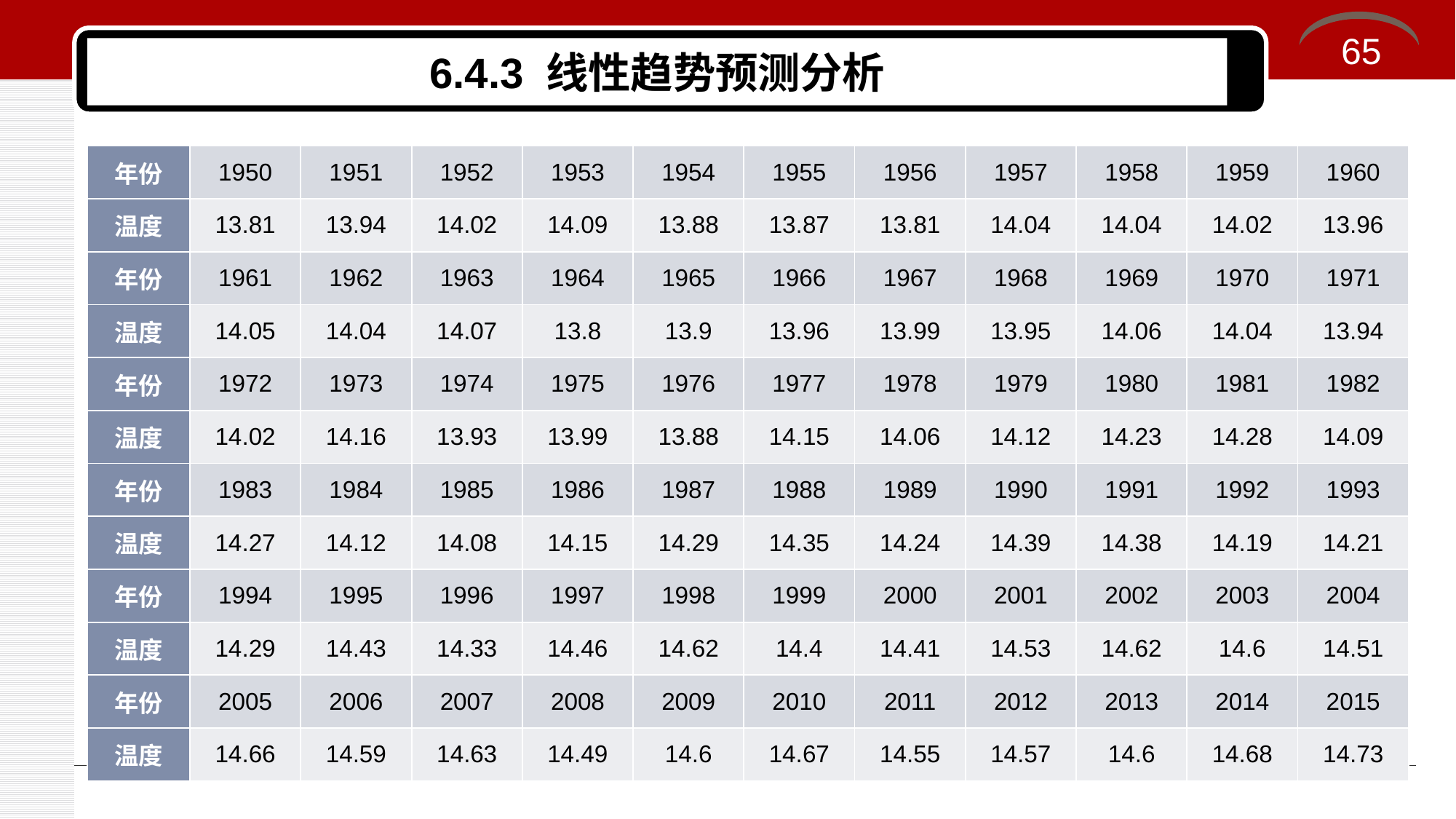

65
# 6.4.3 线性趋势预测分析
| 年份 | 1950 | 1951 | 1952 | 1953 | 1954 | 1955 | 1956 | 1957 | 1958 | 1959 | 1960 |
| --- | --- | --- | --- | --- | --- | --- | --- | --- | --- | --- | --- |
| 温度 | 13.81 | 13.94 | 14.02 | 14.09 | 13.88 | 13.87 | 13.81 | 14.04 | 14.04 | 14.02 | 13.96 |
| 年份 | 1961 | 1962 | 1963 | 1964 | 1965 | 1966 | 1967 | 1968 | 1969 | 1970 | 1971 |
| 温度 | 14.05 | 14.04 | 14.07 | 13.8 | 13.9 | 13.96 | 13.99 | 13.95 | 14.06 | 14.04 | 13.94 |
| 年份 | 1972 | 1973 | 1974 | 1975 | 1976 | 1977 | 1978 | 1979 | 1980 | 1981 | 1982 |
| 温度 | 14.02 | 14.16 | 13.93 | 13.99 | 13.88 | 14.15 | 14.06 | 14.12 | 14.23 | 14.28 | 14.09 |
| 年份 | 1983 | 1984 | 1985 | 1986 | 1987 | 1988 | 1989 | 1990 | 1991 | 1992 | 1993 |
| 温度 | 14.27 | 14.12 | 14.08 | 14.15 | 14.29 | 14.35 | 14.24 | 14.39 | 14.38 | 14.19 | 14.21 |
| 年份 | 1994 | 1995 | 1996 | 1997 | 1998 | 1999 | 2000 | 2001 | 2002 | 2003 | 2004 |
| 温度 | 14.29 | 14.43 | 14.33 | 14.46 | 14.62 | 14.4 | 14.41 | 14.53 | 14.62 | 14.6 | 14.51 |
| 年份 | 2005 | 2006 | 2007 | 2008 | 2009 | 2010 | 2011 | 2012 | 2013 | 2014 | 2015 |
| 温度 | 14.66 | 14.59 | 14.63 | 14.49 | 14.6 | 14.67 | 14.55 | 14.57 | 14.6 | 14.68 | 14.73 |
【例】在第五章折线图的案例中我们了解到，全球变暖已经成为当今人类普遍关注的问题，也催生出长达数年之久的争议，一些怀疑论者认为，气候变化和全球变暖只不过是部分学者编造出来的，或者说一些人夸大了温室气体和全球变暖间的联系，实际上根本没有那么显著。这究竟是怎么回事？为了对这一问题进行简单的论证，我们找到了从1950年至2015年全球平均气温统计数据，如表所示。显然，表中的数据属于时间序列，因此，可以使用时间序列趋势分析方法对其发展规律进行剖析，从而了解全球变暖是否属实，并对未来的气候变化趋势进行预测。